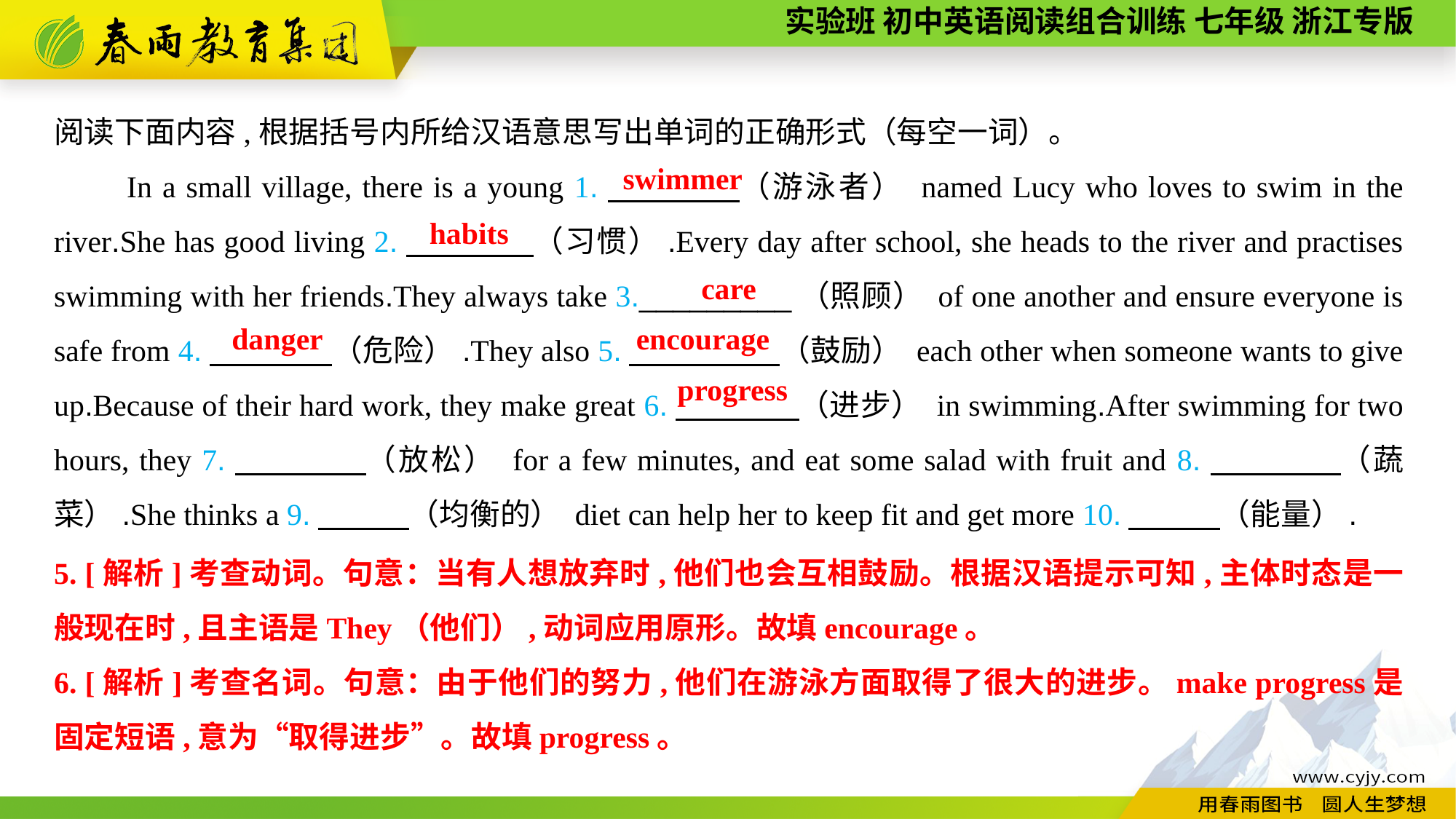

阅读下面内容,根据括号内所给汉语意思写出单词的正确形式（每空一词）。
In a small village, there is a young 1.　　　　（游泳者） named Lucy who loves to swim in the river.She has good living 2.　　　　（习惯）.Every day after school, she heads to the river and practises swimming with her friends.They always take 3._________（照顾） of one another and ensure everyone is safe from 4.　　　　（危险）.They also 5.　　　　    （鼓励） each other when someone wants to give up.Because of their hard work, they make great 6.　　　　（进步） in swimming.After swimming for two hours, they 7.　　　　（放松） for a few minutes, and eat some salad with fruit and 8.　　　　（蔬菜）.She thinks a 9.　　　（均衡的） diet can help her to keep fit and get more 10.　　　（能量）.
swimmer
habits
care
danger
encourage
progress
5. [解析]考查动词。句意：当有人想放弃时,他们也会互相鼓励。根据汉语提示可知,主体时态是一般现在时,且主语是They（他们）,动词应用原形。故填encourage。
6. [解析]考查名词。句意：由于他们的努力,他们在游泳方面取得了很大的进步。make progress是固定短语,意为“取得进步”。故填progress。